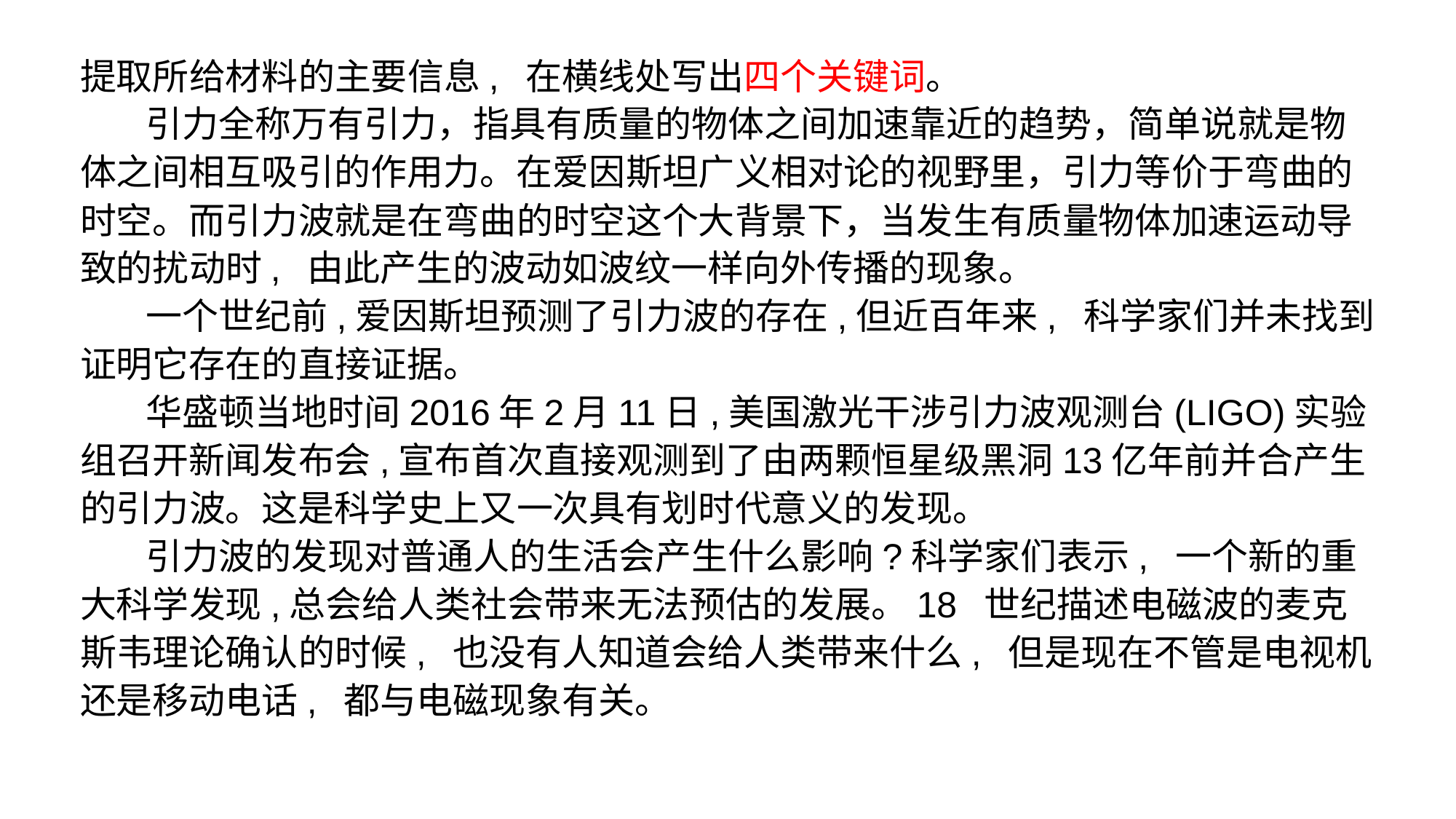

提取所给材料的主要信息, 在横线处写出四个关键词。
       引力全称万有引力，指具有质量的物体之间加速靠近的趋势，简单说就是物体之间相互吸引的作用力。在爱因斯坦广义相对论的视野里，引力等价于弯曲的时空。而引力波就是在弯曲的时空这个大背景下，当发生有质量物体加速运动导致的扰动时, 由此产生的波动如波纹一样向外传播的现象。
       一个世纪前,爱因斯坦预测了引力波的存在,但近百年来, 科学家们并未找到证明它存在的直接证据。
       华盛顿当地时间2016年2月11日,美国激光干涉引力波观测台(LIGO)实验组召开新闻发布会,宣布首次直接观测到了由两颗恒星级黑洞13亿年前并合产生的引力波。这是科学史上又一次具有划时代意义的发现。
       引力波的发现对普通人的生活会产生什么影响?科学家们表示, 一个新的重大科学发现,总会给人类社会带来无法预估的发展。18 世纪描述电磁波的麦克斯韦理论确认的时候, 也没有人知道会给人类带来什么, 但是现在不管是电视机还是移动电话, 都与电磁现象有关。